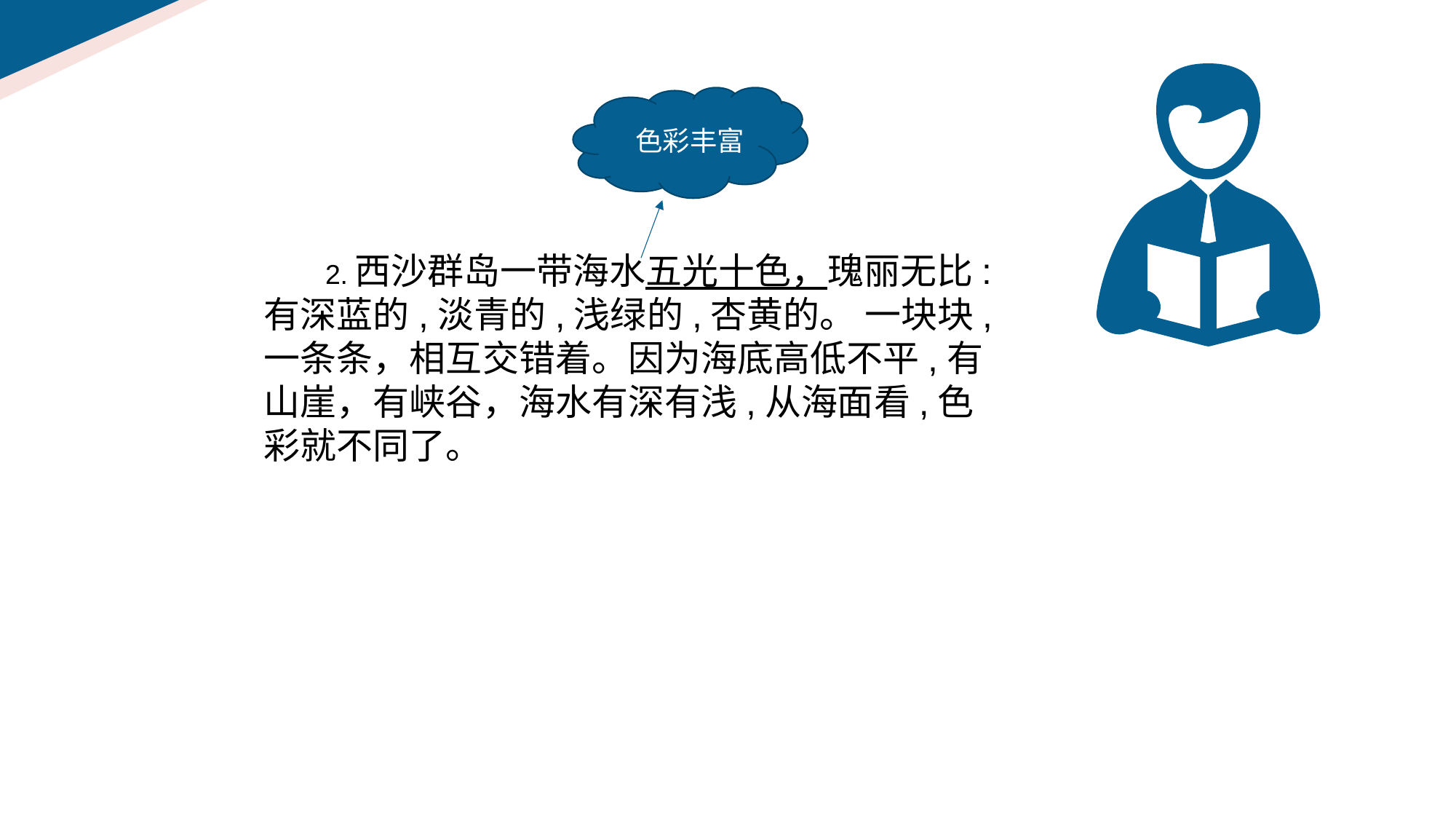

色彩丰富
        2.西沙群岛一带海水五光十色，瑰丽无比:有深蓝的,淡青的,浅绿的,杏黄的。 一块块,一条条，相互交错着。因为海底高低不平,有山崖，有峡谷，海水有深有浅,从海面看,色彩就不同了。